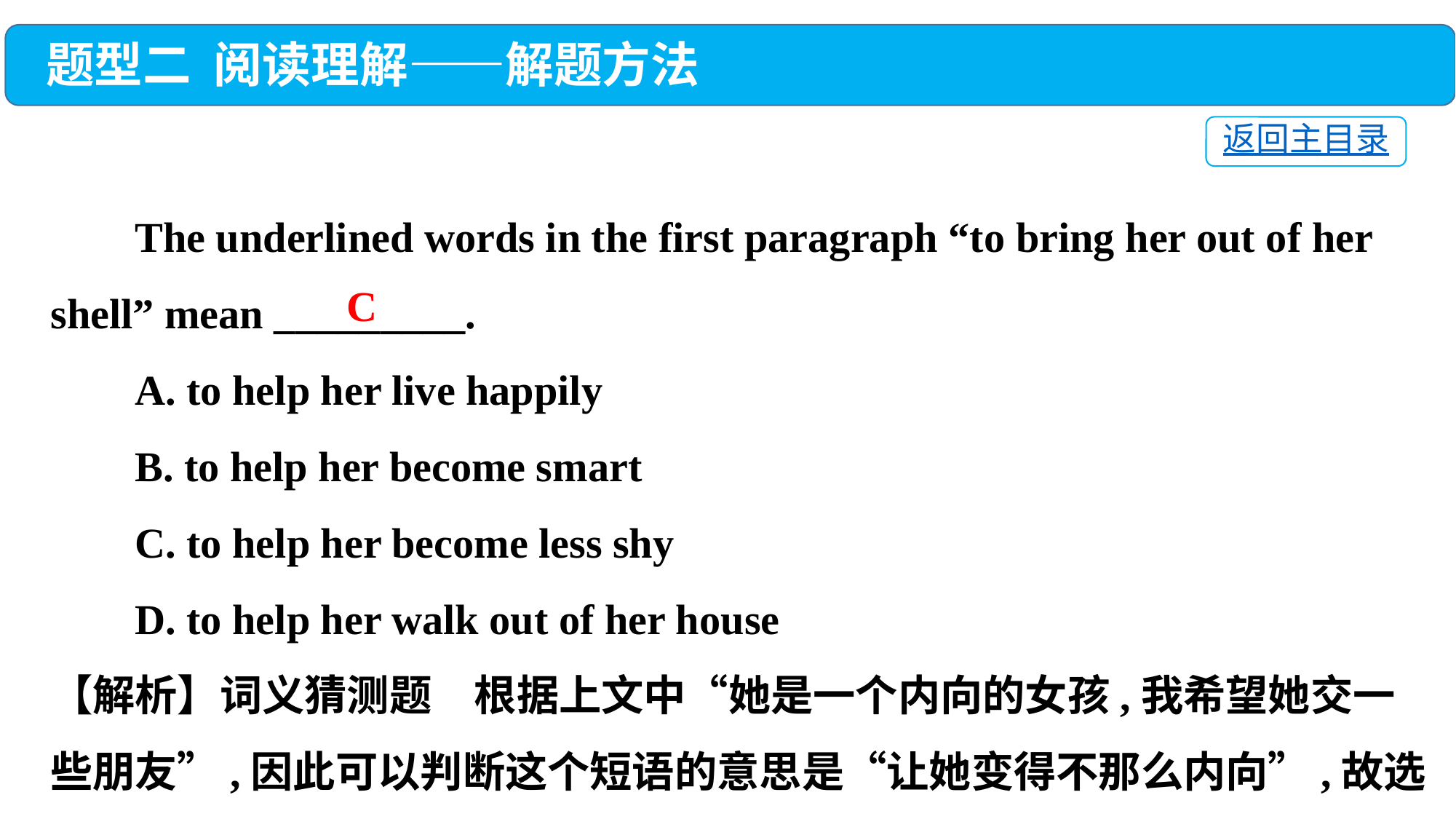

题型二  阅读理解——解题方法
返回主目录
        The underlined words in the first paragraph “to bring her out of her shell” mean _________.
        A. to help her live happily
        B. to help her become smart
        C. to help her become less shy
        D. to help her walk out of her house
【解析】词义猜测题　根据上文中“她是一个内向的女孩,我希望她交一些朋友”,因此可以判断这个短语的意思是“让她变得不那么内向”,故选C。
C